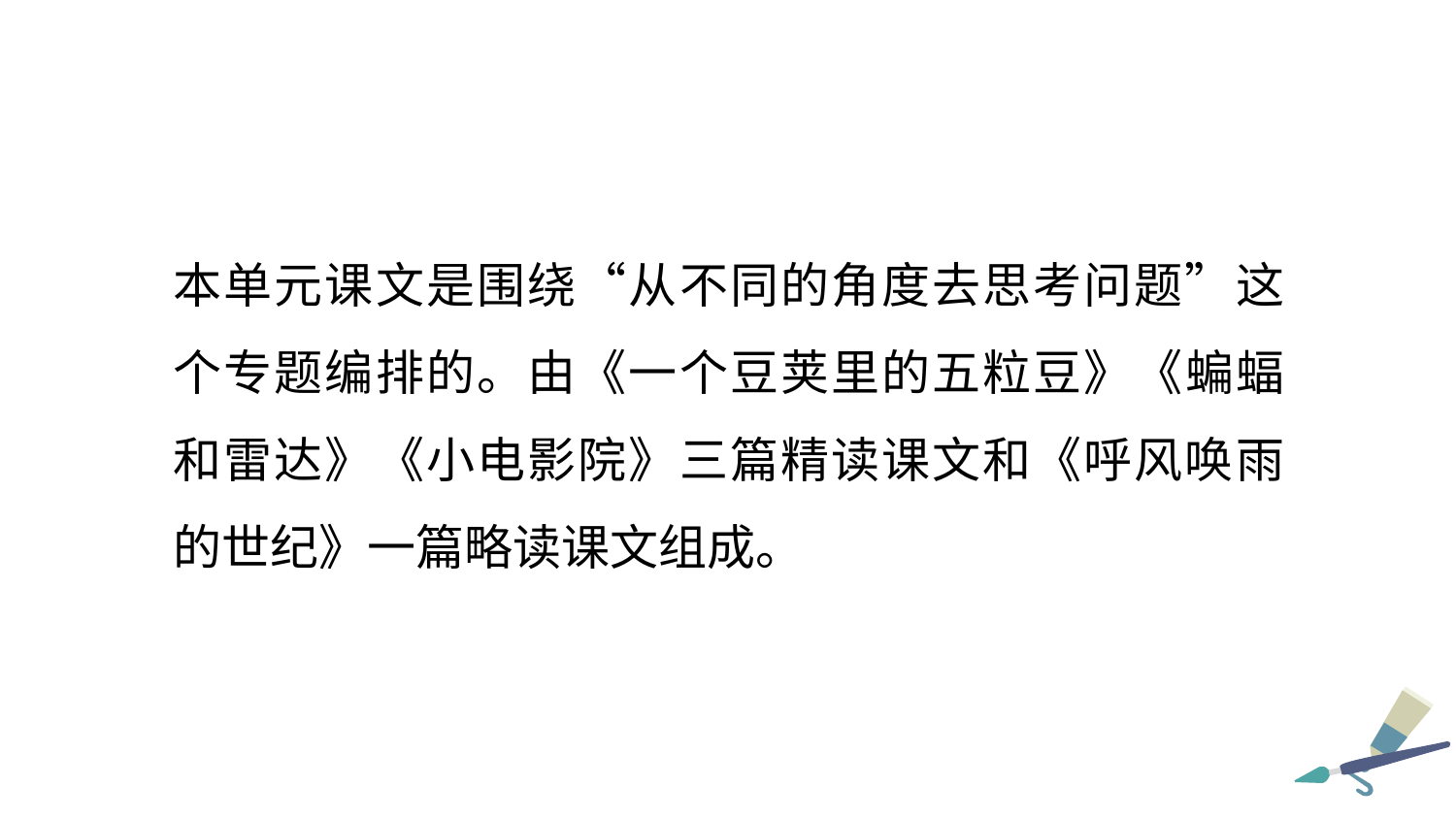

本单元课文是围绕“从不同的角度去思考问题”这个专题编排的。由《一个豆荚里的五粒豆》《蝙蝠和雷达》《小电影院》三篇精读课文和《呼风唤雨的世纪》一篇略读课文组成。